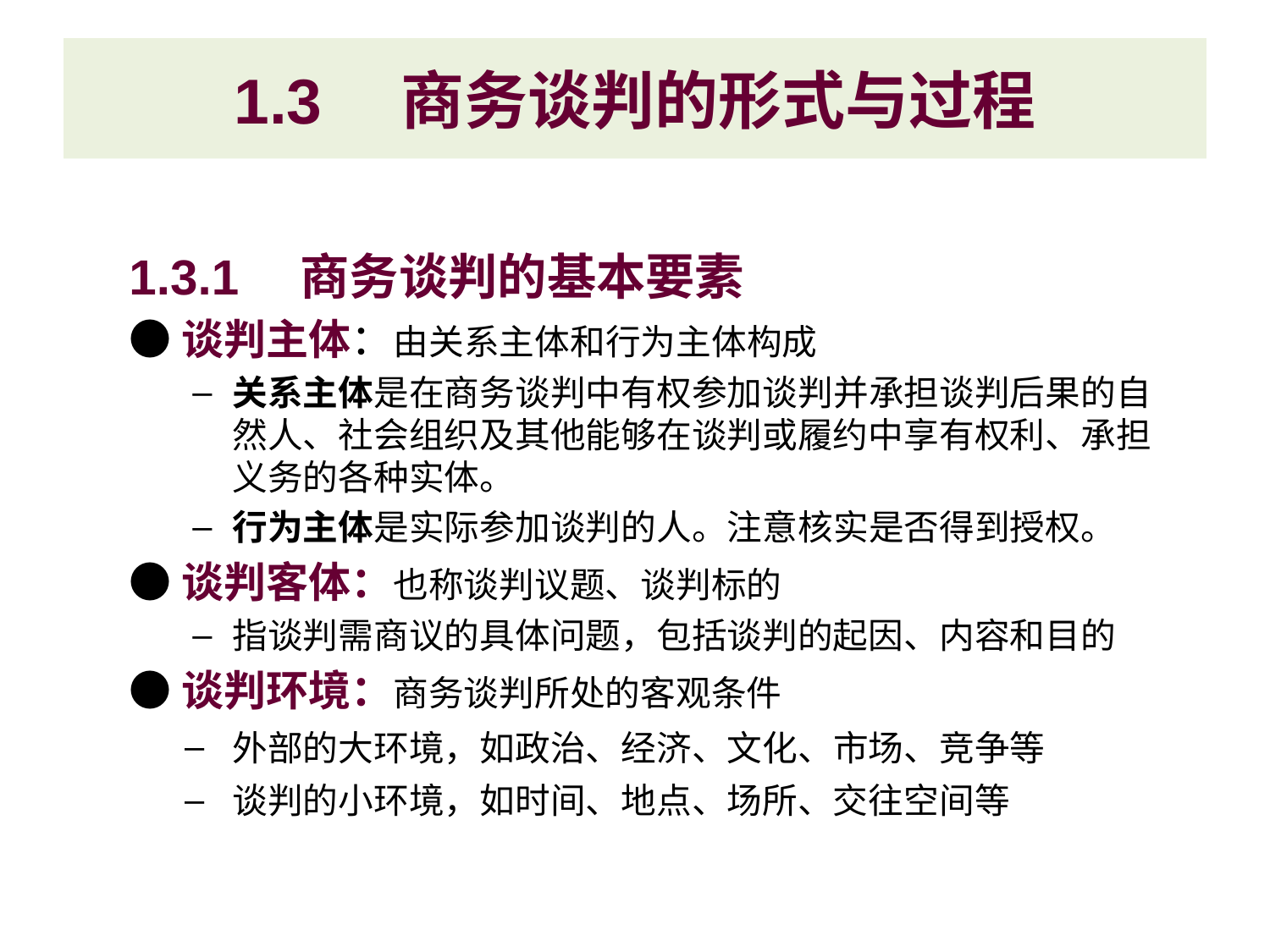

# 1.3　商务谈判的形式与过程
1.3.1　商务谈判的基本要素
●谈判主体：由关系主体和行为主体构成
关系主体是在商务谈判中有权参加谈判并承担谈判后果的自然人、社会组织及其他能够在谈判或履约中享有权利、承担义务的各种实体。
行为主体是实际参加谈判的人。注意核实是否得到授权。
●谈判客体：也称谈判议题、谈判标的
指谈判需商议的具体问题，包括谈判的起因、内容和目的
●谈判环境：商务谈判所处的客观条件
外部的大环境，如政治、经济、文化、市场、竞争等
谈判的小环境，如时间、地点、场所、交往空间等